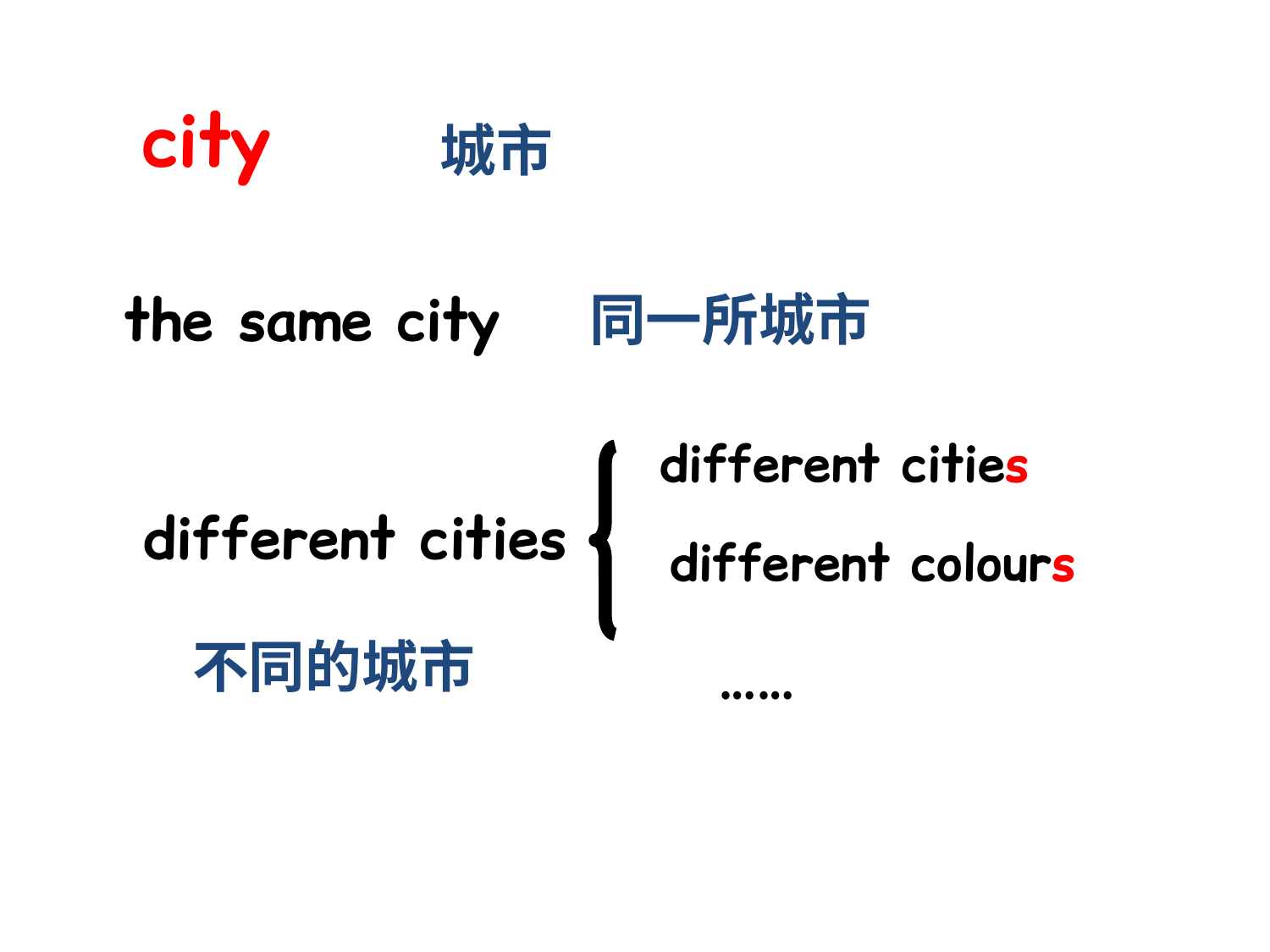

city
城市
the same city
同一所城市
different cities

different colours
……
different cities
不同的城市